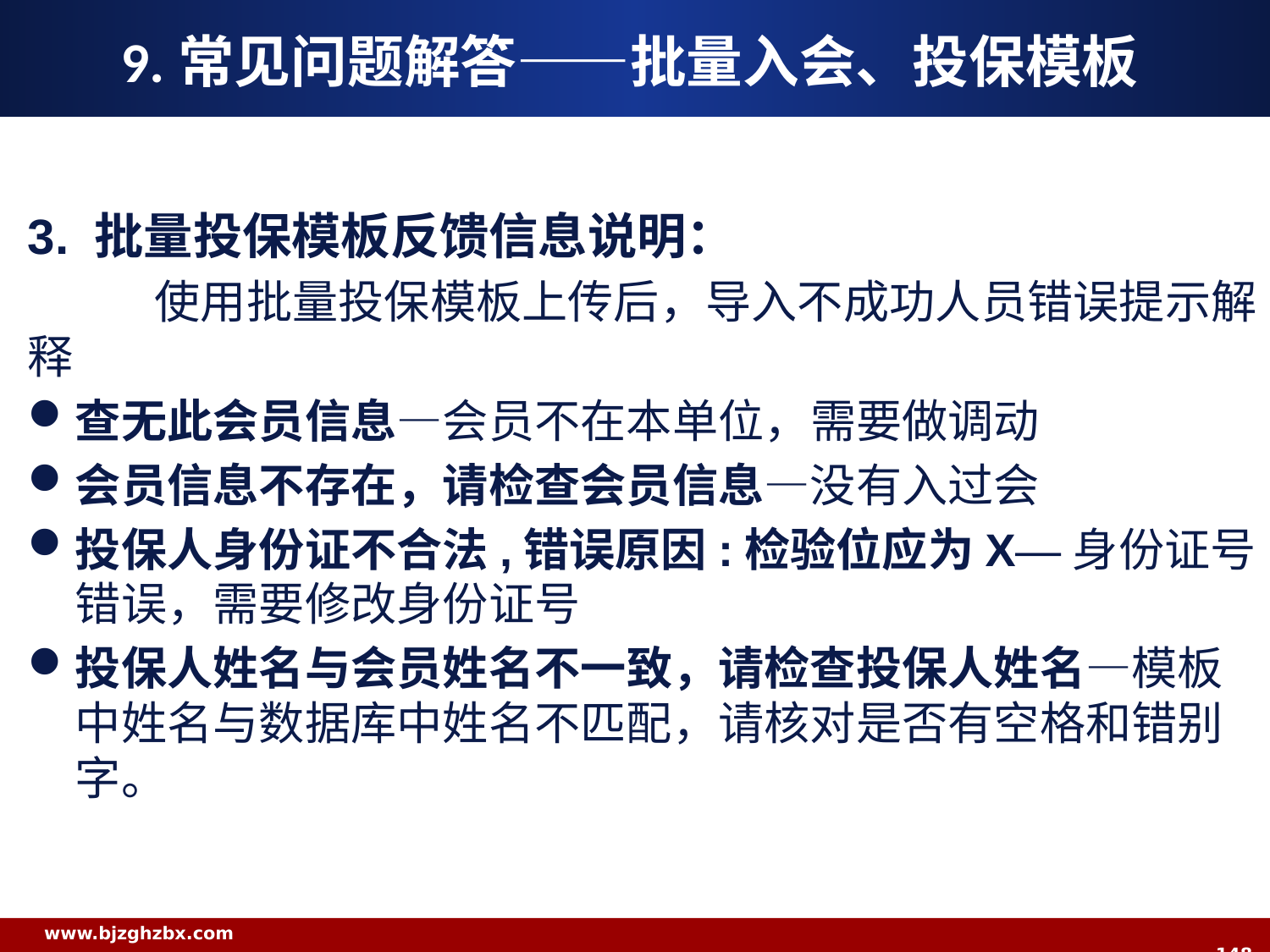

# 9.常见问题解答——批量入会、投保模板
3. 批量投保模板反馈信息说明：
	使用批量投保模板上传后，导入不成功人员错误提示解释
查无此会员信息—会员不在本单位，需要做调动
会员信息不存在，请检查会员信息—没有入过会
投保人身份证不合法,错误原因:检验位应为X—身份证号错误，需要修改身份证号
投保人姓名与会员姓名不一致，请检查投保人姓名—模板中姓名与数据库中姓名不匹配，请核对是否有空格和错别字。

www.bjzghzbx.com                                                                                                                                                                      148